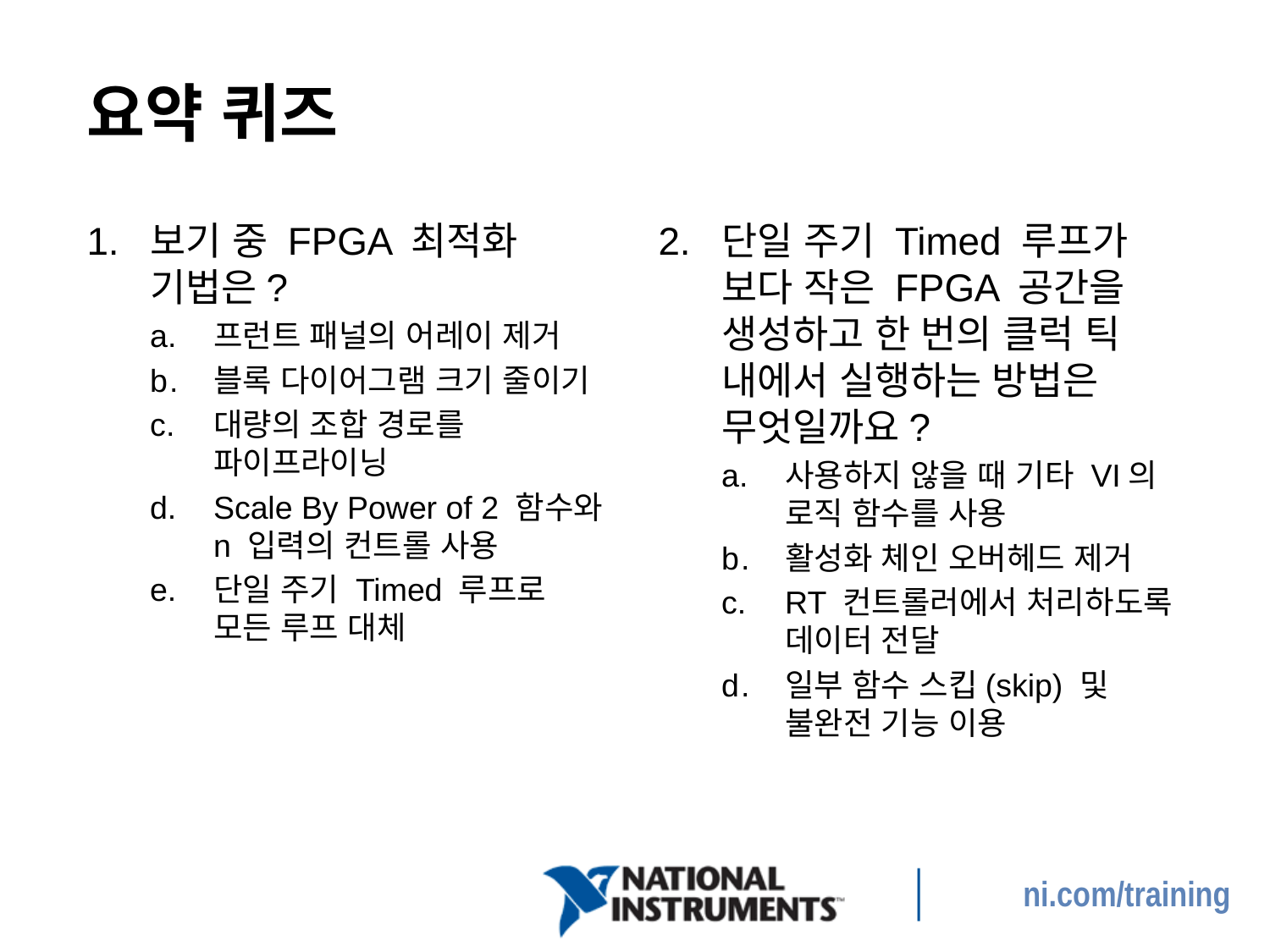

# 요약 퀴즈
보기 중 FPGA 최적화 기법은?
프런트 패널의 어레이 제거
블록 다이어그램 크기 줄이기
대량의 조합 경로를 파이프라이닝
Scale By Power of 2 함수와 n 입력의 컨트롤 사용
단일 주기 Timed 루프로 모든 루프 대체
단일 주기 Timed 루프가 보다 작은 FPGA 공간을 생성하고 한 번의 클럭 틱 내에서 실행하는 방법은 무엇일까요?
사용하지 않을 때 기타 VI의 로직 함수를 사용
활성화 체인 오버헤드 제거
RT 컨트롤러에서 처리하도록 데이터 전달
일부 함수 스킵(skip) 및 불완전 기능 이용